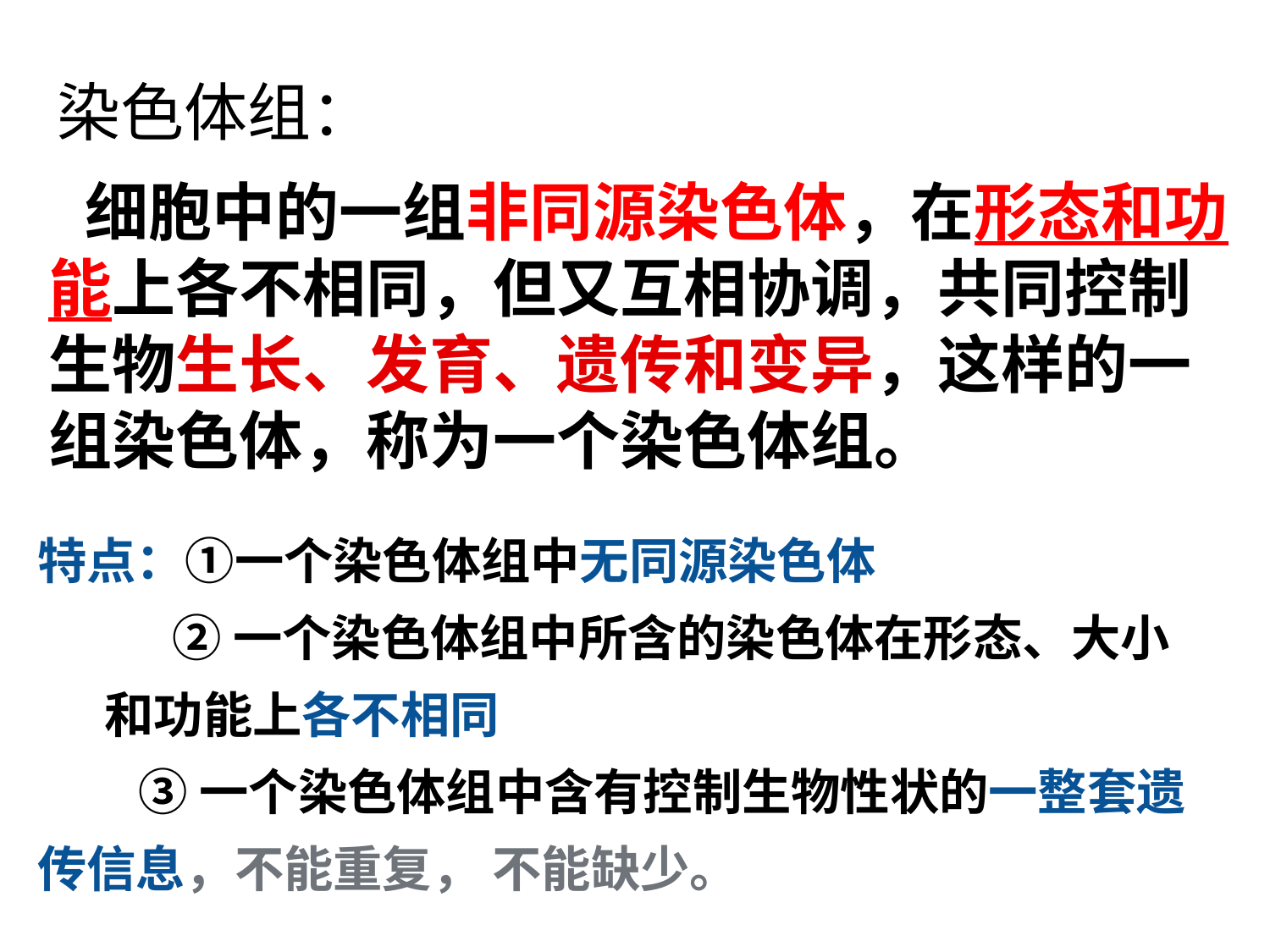

染色体组：
    细胞中的一组非同源染色体，在形态和功能上各不相同，但又互相协调，共同控制生物生长、发育、遗传和变异，这样的一组染色体，称为一个染色体组。
特点：①一个染色体组中无同源染色体
            ②一个染色体组中所含的染色体在形态、大小        和功能上各不相同
         ③一个染色体组中含有控制生物性状的一整套遗传信息，不能重复， 不能缺少。